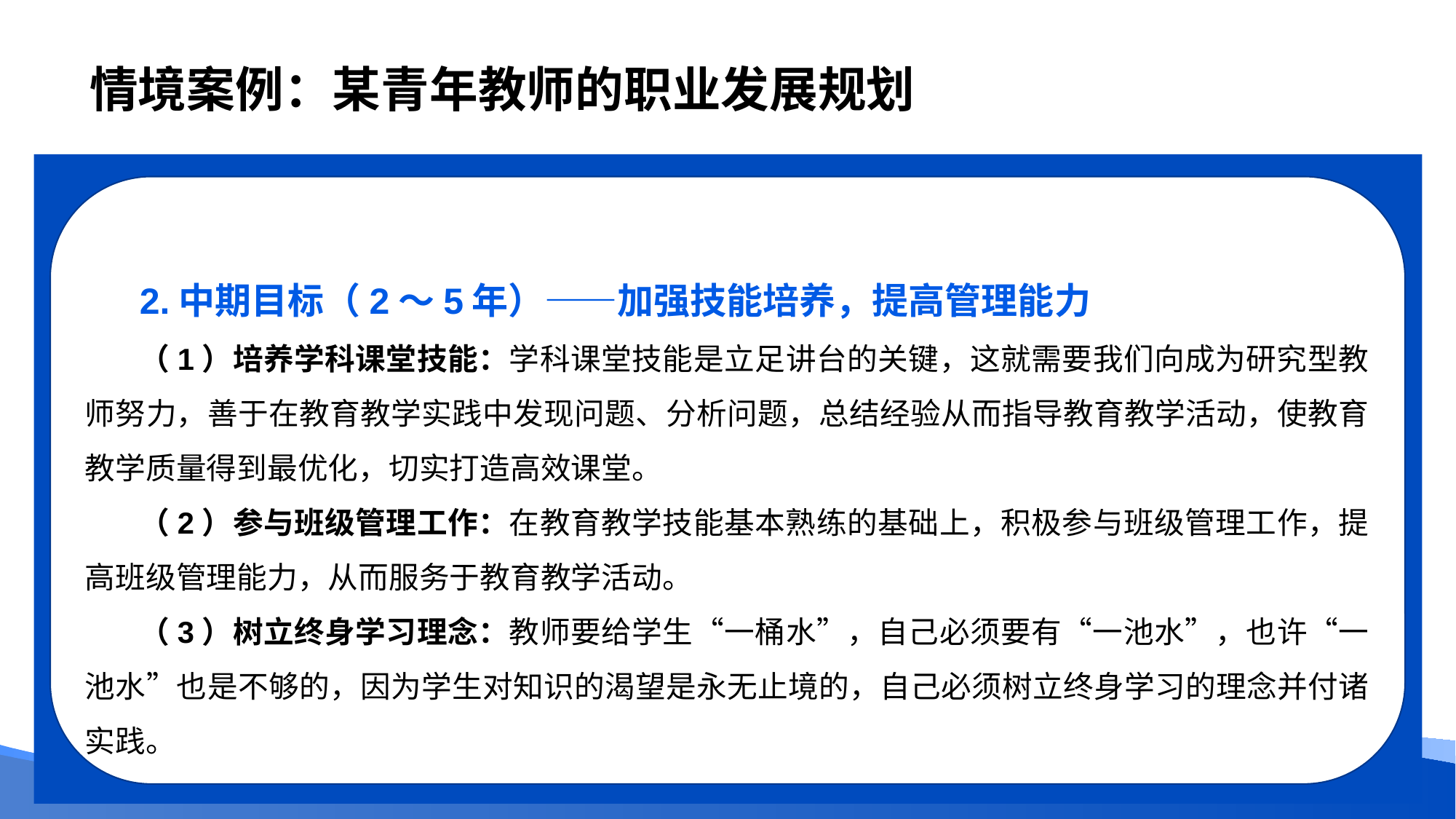

# 情境案例：某青年教师的职业发展规划

2.中期目标（2～5年）——加强技能培养，提高管理能力
（1）培养学科课堂技能：学科课堂技能是立足讲台的关键，这就需要我们向成为研究型教师努力，善于在教育教学实践中发现问题、分析问题，总结经验从而指导教育教学活动，使教育教学质量得到最优化，切实打造高效课堂。
（2）参与班级管理工作：在教育教学技能基本熟练的基础上，积极参与班级管理工作，提高班级管理能力，从而服务于教育教学活动。
（3）树立终身学习理念：教师要给学生“一桶水”，自己必须要有“一池水”，也许“一池水”也是不够的，因为学生对知识的渴望是永无止境的，自己必须树立终身学习的理念并付诸实践。